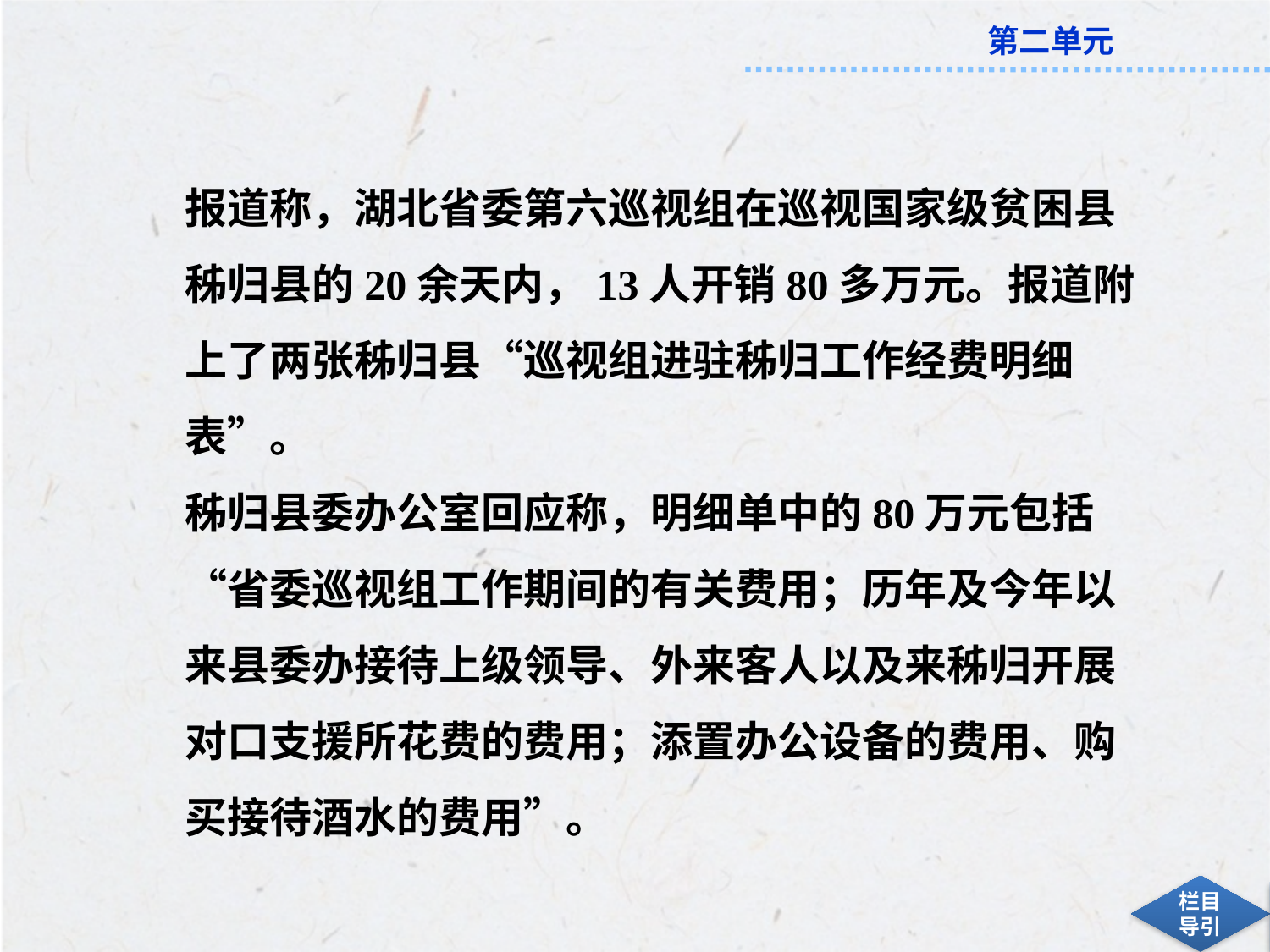

报道称，湖北省委第六巡视组在巡视国家级贫困县秭归县的20余天内，13人开销80多万元。报道附上了两张秭归县“巡视组进驻秭归工作经费明细表”。
秭归县委办公室回应称，明细单中的80万元包括“省委巡视组工作期间的有关费用；历年及今年以来县委办接待上级领导、外来客人以及来秭归开展对口支援所花费的费用；添置办公设备的费用、购买接待酒水的费用”。